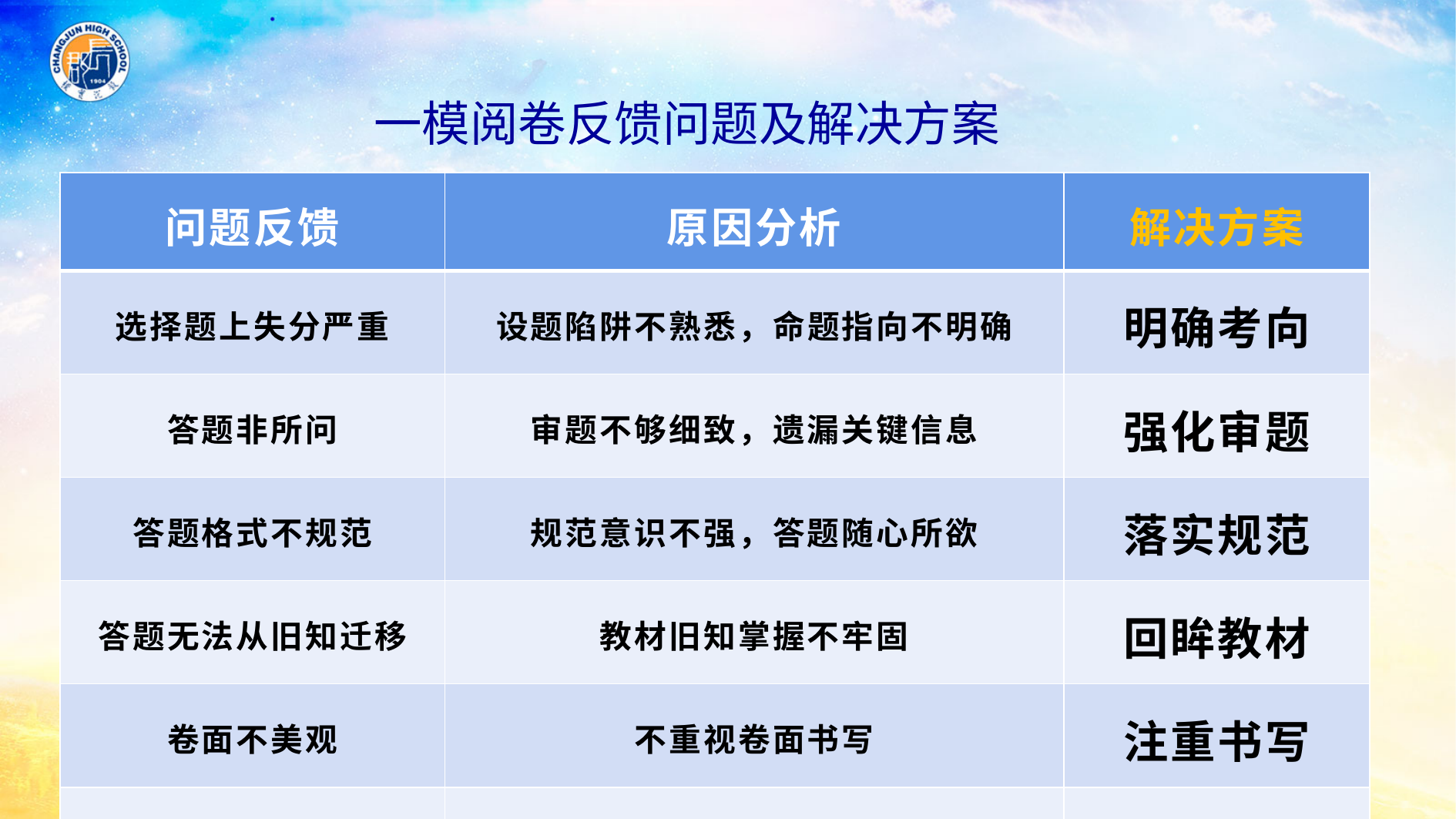

一模阅卷反馈问题及解决方案
| 问题反馈 | 原因分析 | 解决方案 |
| --- | --- | --- |
| 选择题上失分严重 | 设题陷阱不熟悉，命题指向不明确 | 明确考向 |
| 答题非所问 | 审题不够细致，遗漏关键信息 | 强化审题 |
| 答题格式不规范 | 规范意识不强，答题随心所欲 | 落实规范 |
| 答题无法从旧知迁移 | 教材旧知掌握不牢固 | 回眸教材 |
| 卷面不美观 | 不重视卷面书写 | 注重书写 |
| 做不完试卷 | 时间安排不当、限时训练不够 | 加快速度 |